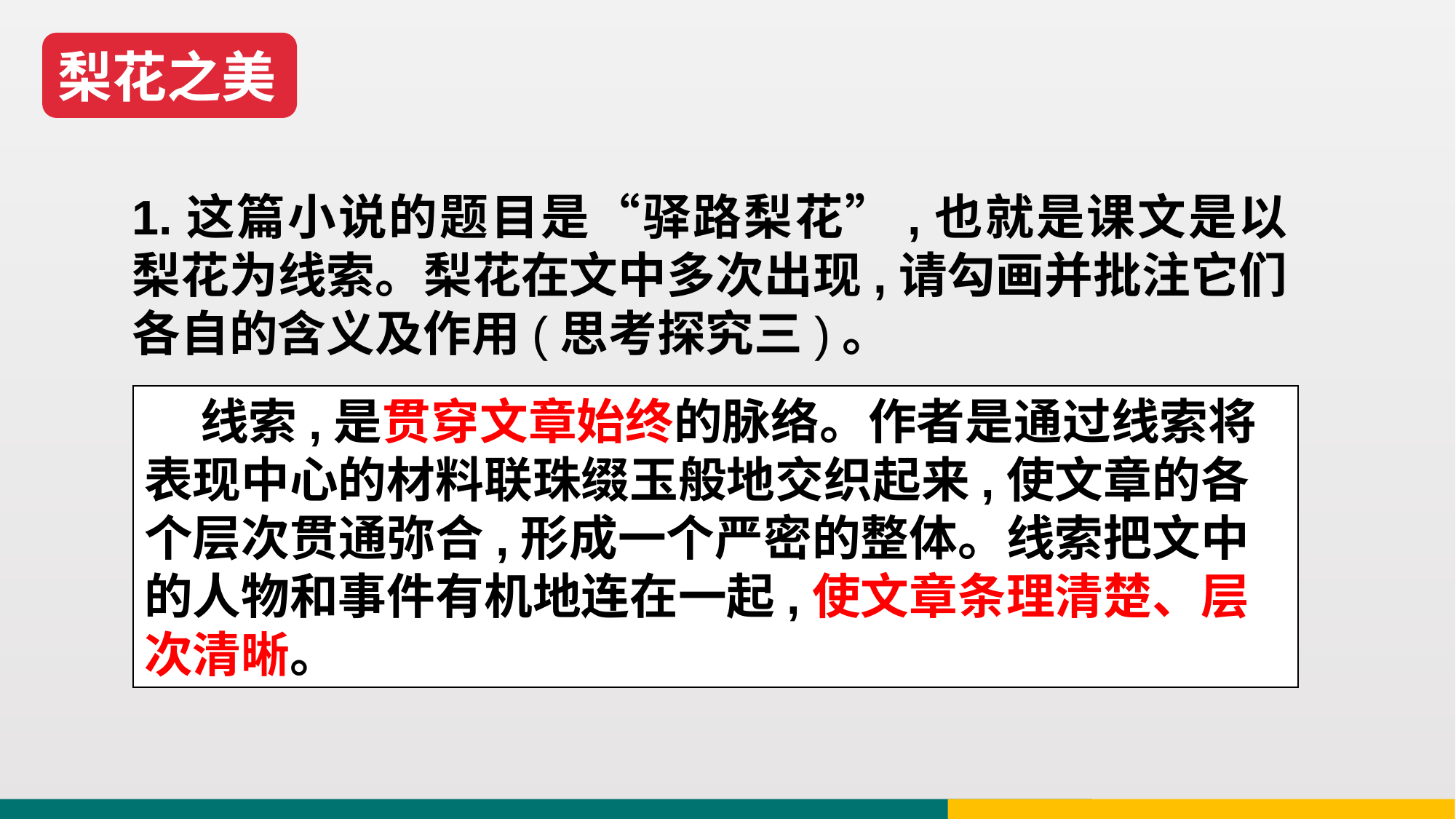

梨花之美
1.这篇小说的题目是“驿路梨花”,也就是课文是以梨花为线索。梨花在文中多次出现,请勾画并批注它们各自的含义及作用(思考探究三)。
    线索,是贯穿文章始终的脉络。作者是通过线索将表现中心的材料联珠缀玉般地交织起来,使文章的各个层次贯通弥合,形成一个严密的整体。线索把文中的人物和事件有机地连在一起,使文章条理清楚、层次清晰。